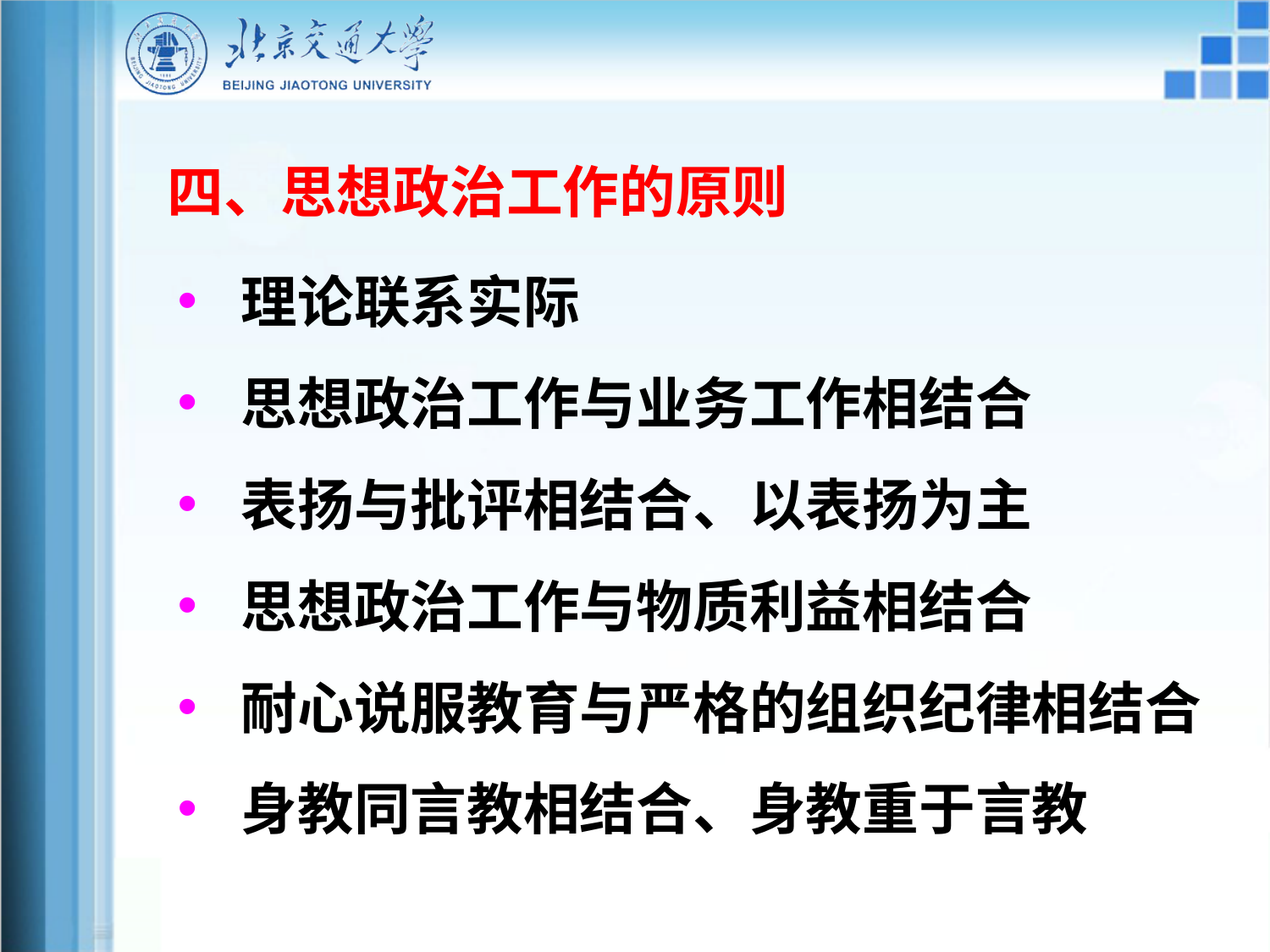

四、思想政治工作的原则
理论联系实际
思想政治工作与业务工作相结合
表扬与批评相结合、以表扬为主
思想政治工作与物质利益相结合
耐心说服教育与严格的组织纪律相结合
身教同言教相结合、身教重于言教